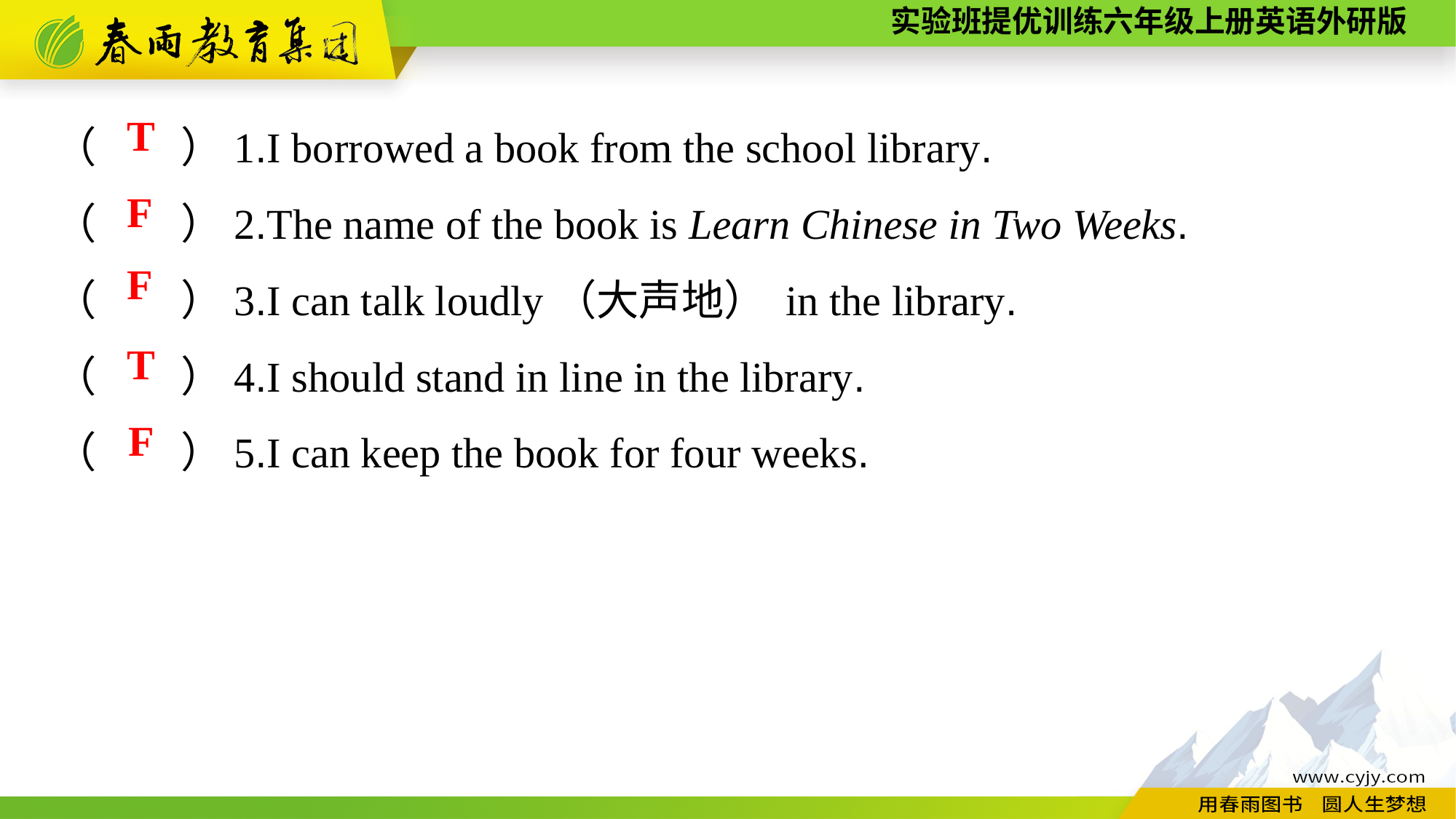

（　　）1.I borrowed a book from the school library.
（　　）2.The name of the book is Learn Chinese in Two Weeks.
（　　）3.I can talk loudly（大声地） in the library.
（　　）4.I should stand in line in the library.
（　　）5.I can keep the book for four weeks.
T
F
F
T
F